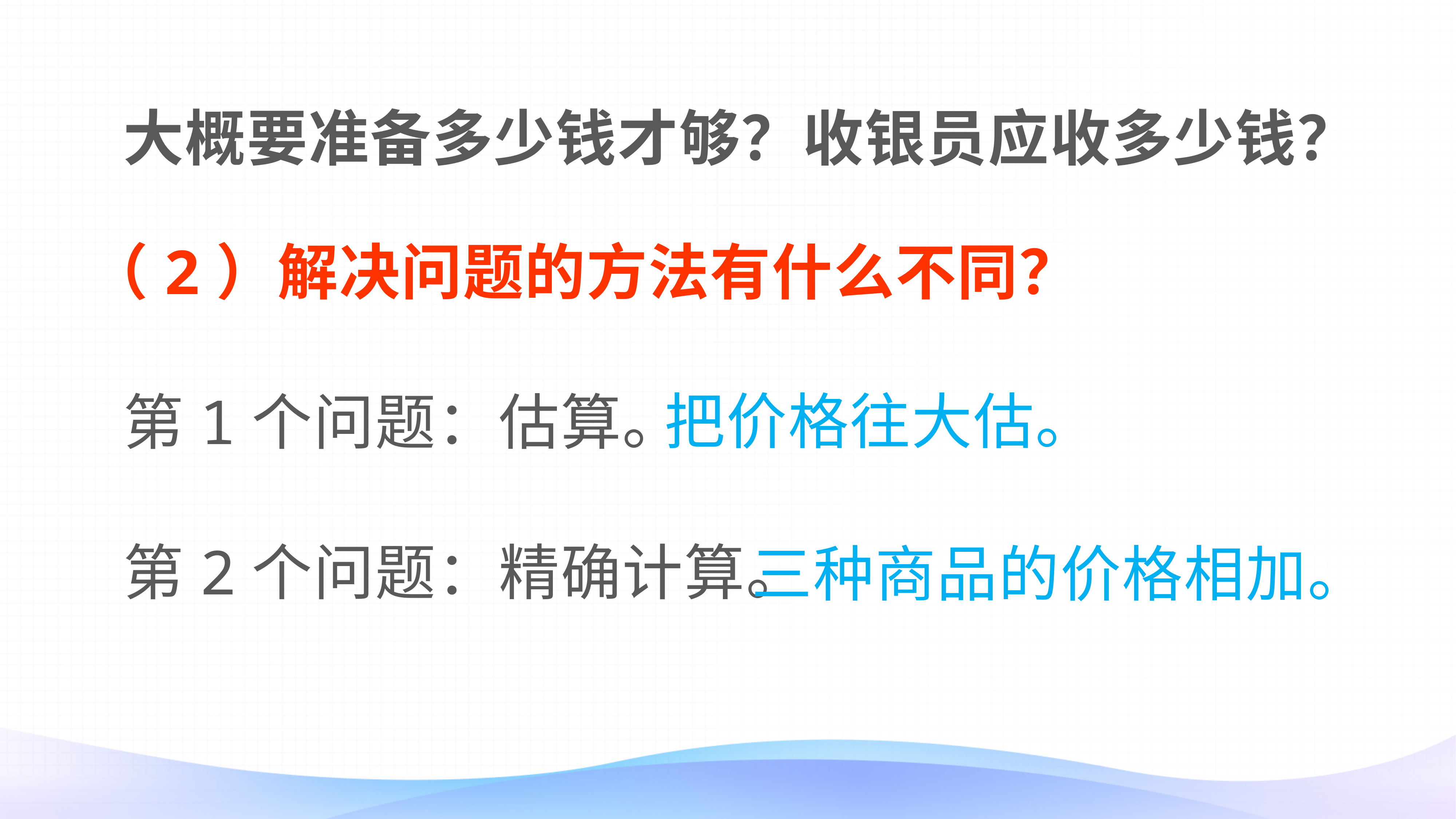

大概要准备多少钱才够？收银员应收多少钱？
（2）解决问题的方法有什么不同？
把价格往大估。
第1个问题：估算。
第2个问题：精确计算。
三种商品的价格相加。